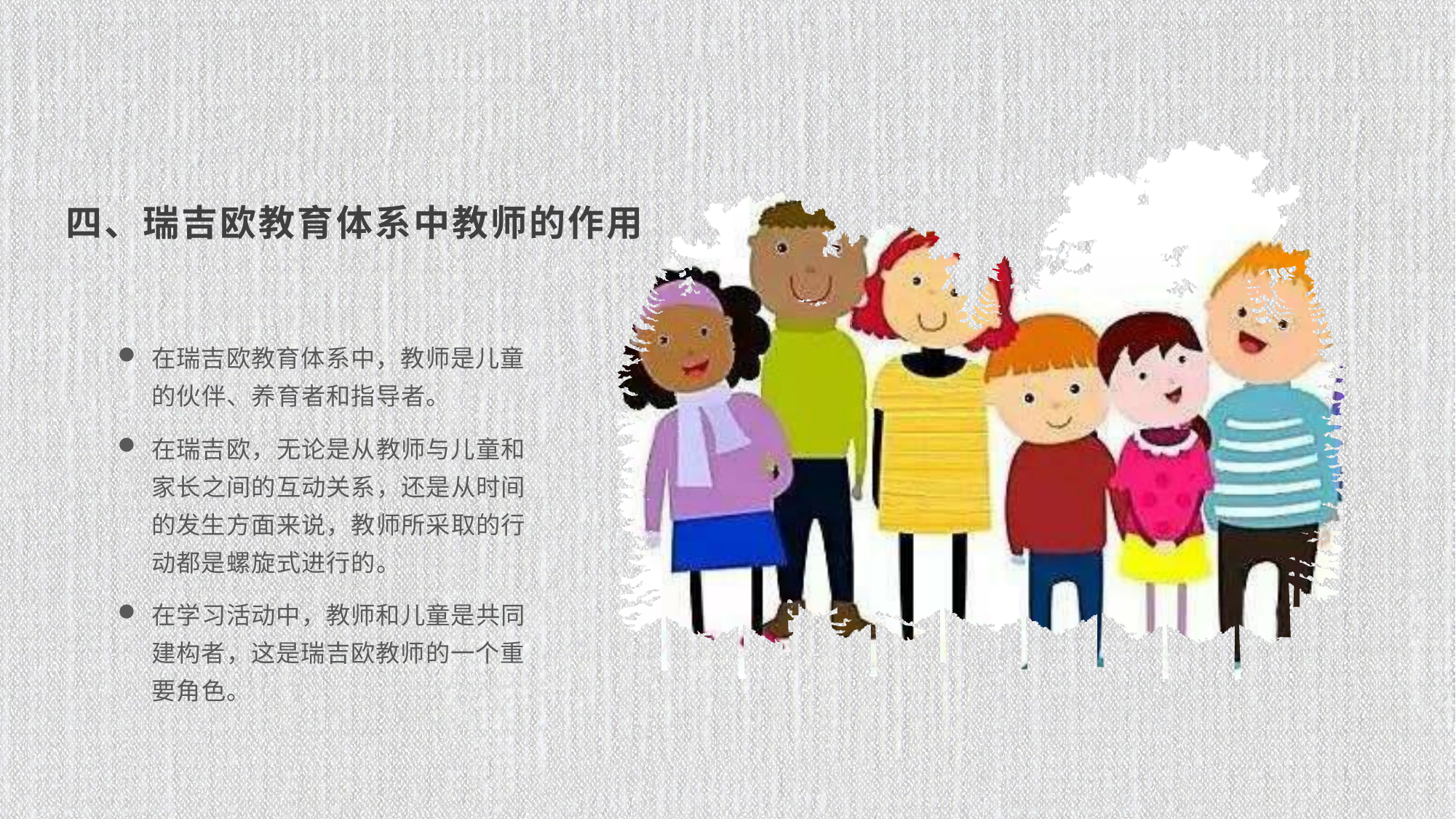

四、瑞吉欧教育体系中教师的作用
在瑞吉欧教育体系中，教师是儿童的伙伴、养育者和指导者。
在瑞吉欧，无论是从教师与儿童和家长之间的互动关系，还是从时间的发生方面来说，教师所采取的行动都是螺旋式进行的。
在学习活动中，教师和儿童是共同建构者，这是瑞吉欧教师的一个重要角色。